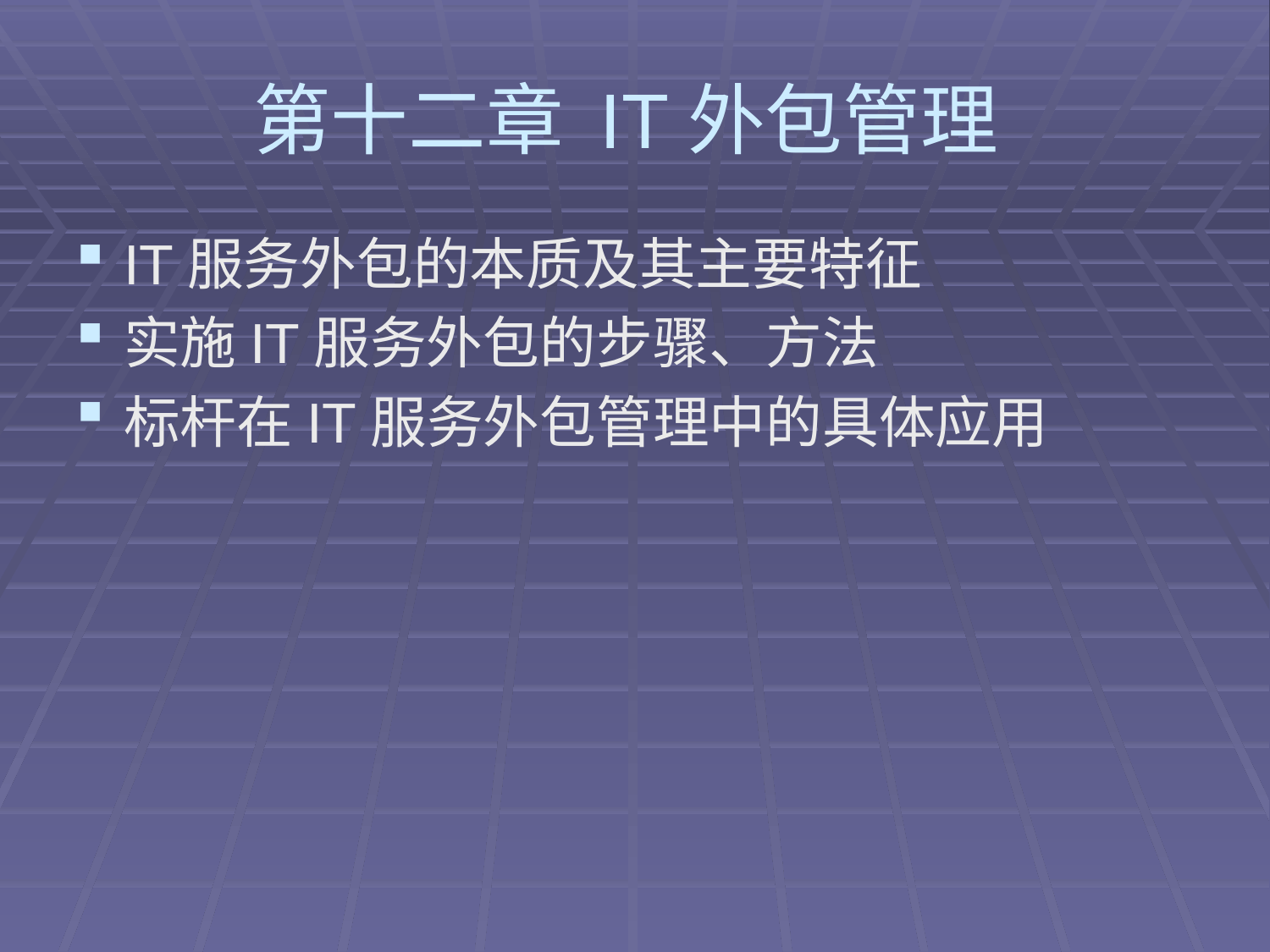

# 第十二章 IT外包管理
IT服务外包的本质及其主要特征
实施IT服务外包的步骤、方法
标杆在IT服务外包管理中的具体应用